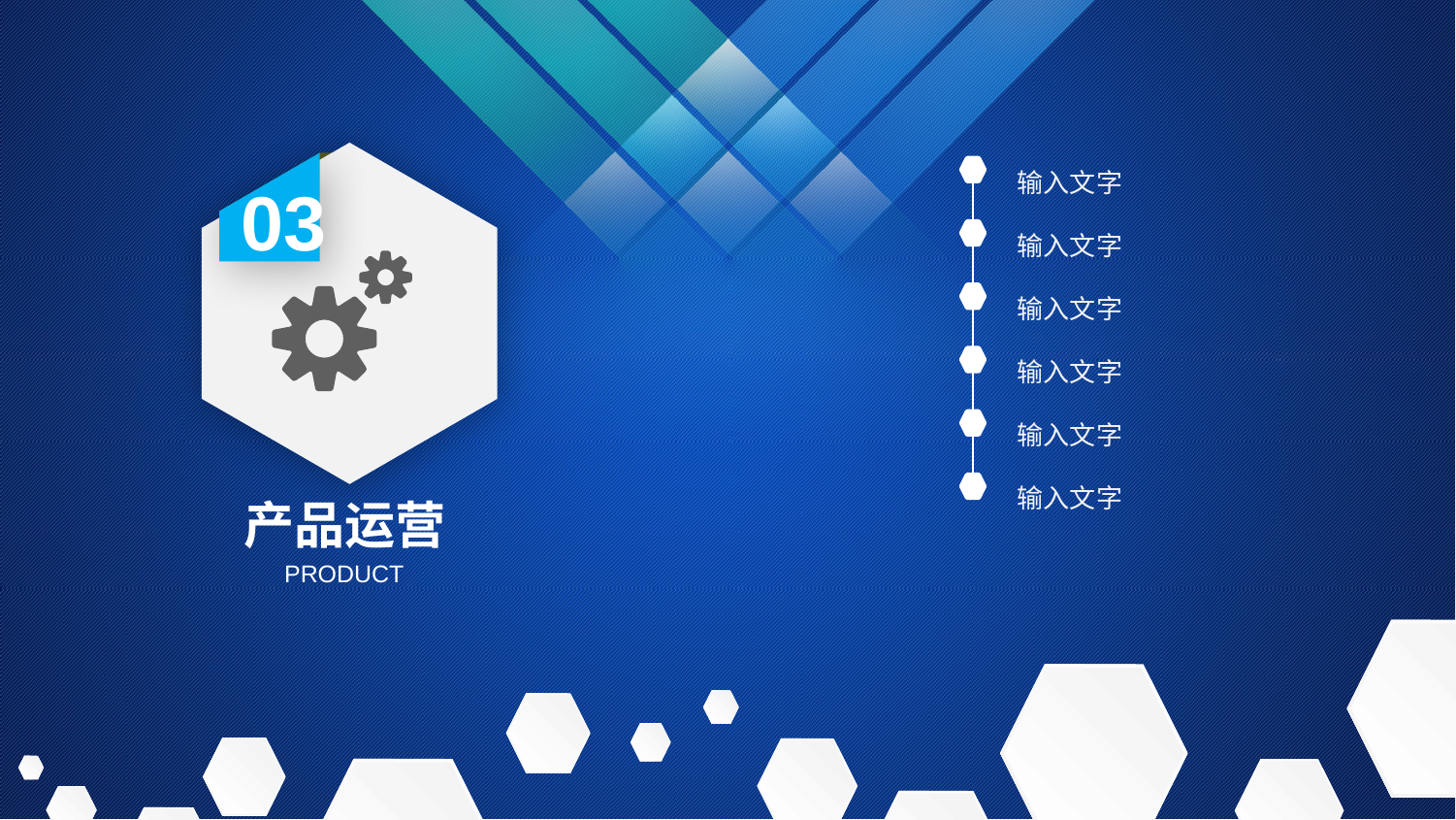

输入文字
输入文字
输入文字
输入文字
输入文字
输入文字

03

产品运营

PRODUCT